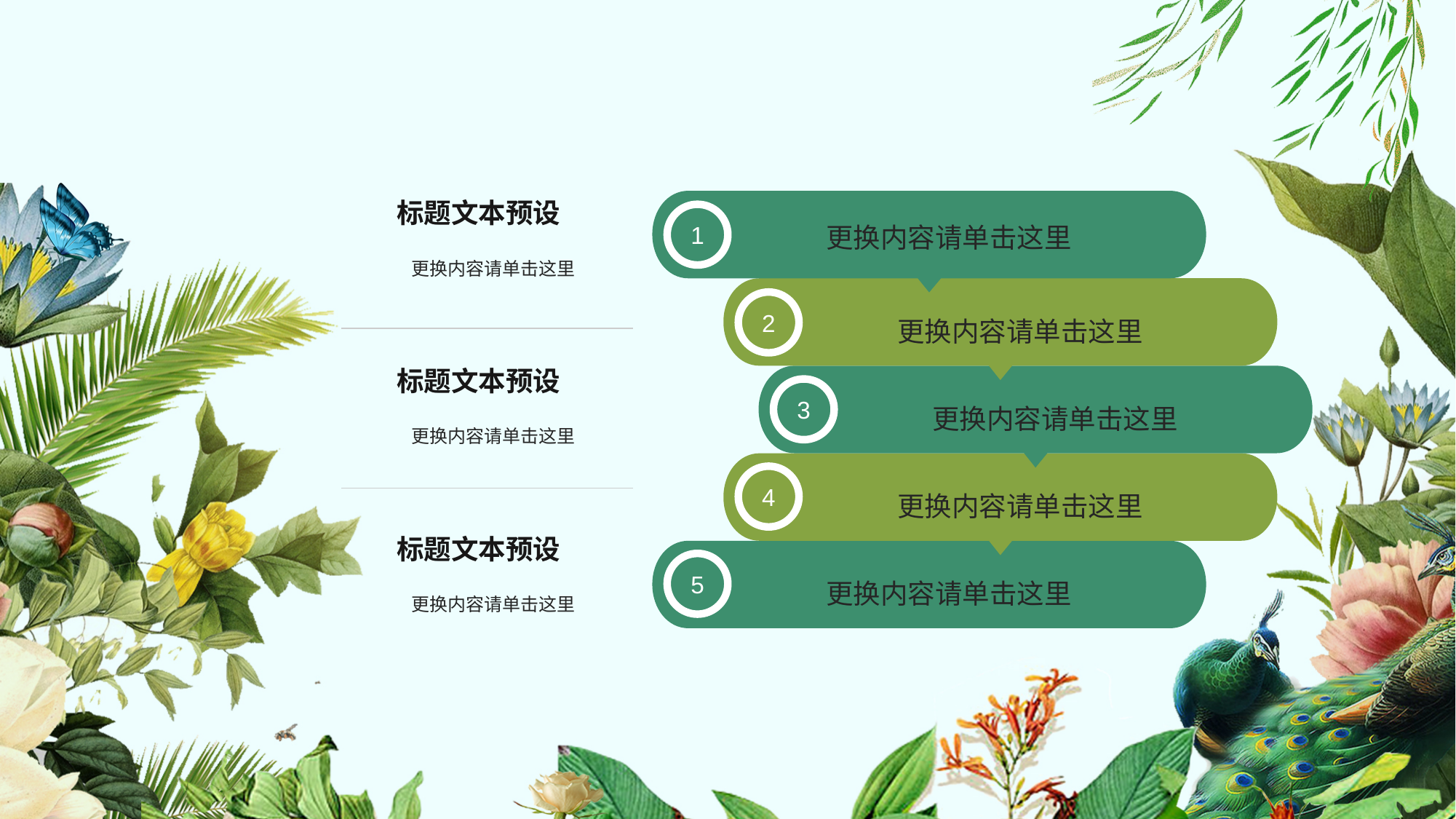

标题文本预设

1
更换内容请单击这里
更换内容请单击这里

2
更换内容请单击这里
标题文本预设

3
更换内容请单击这里
更换内容请单击这里

4
更换内容请单击这里

5
更换内容请单击这里
标题文本预设
更换内容请单击这里